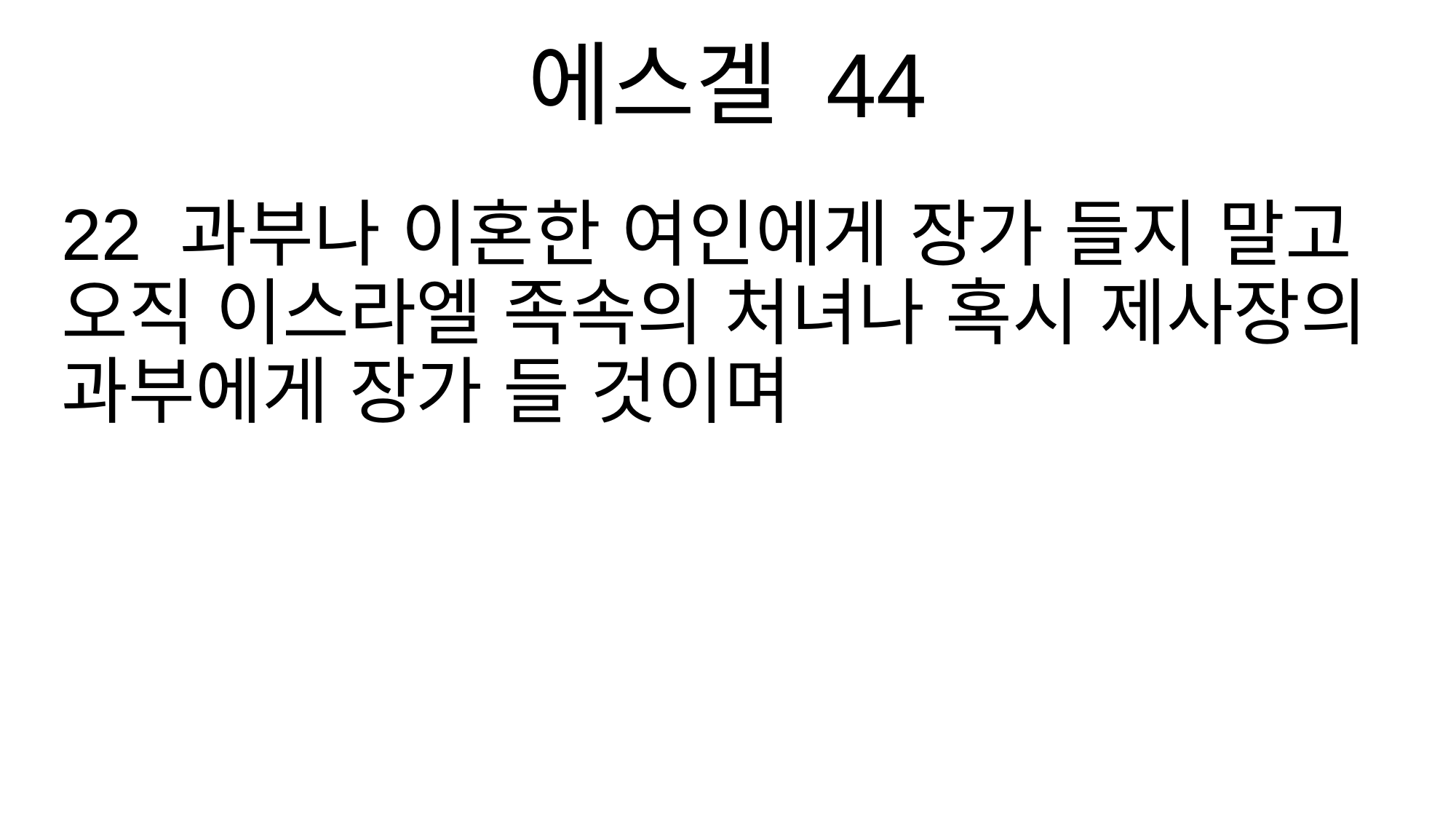

에스겔 44
22 과부나 이혼한 여인에게 장가 들지 말고 오직 이스라엘 족속의 처녀나 혹시 제사장의 과부에게 장가 들 것이며